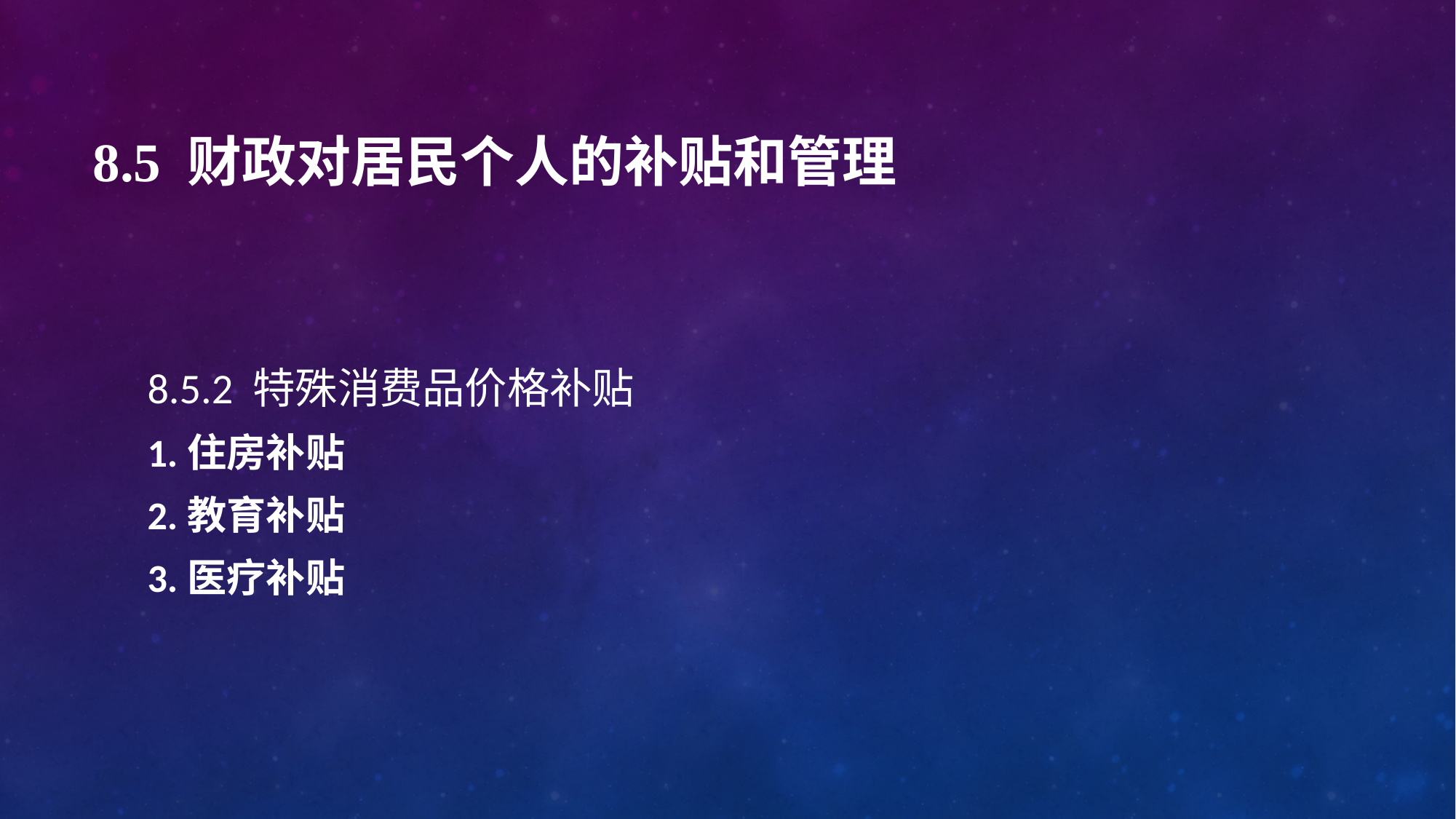

# 8.5 财政对居民个人的补贴和管理
8.5.2 特殊消费品价格补贴
1.住房补贴
2.教育补贴
3.医疗补贴